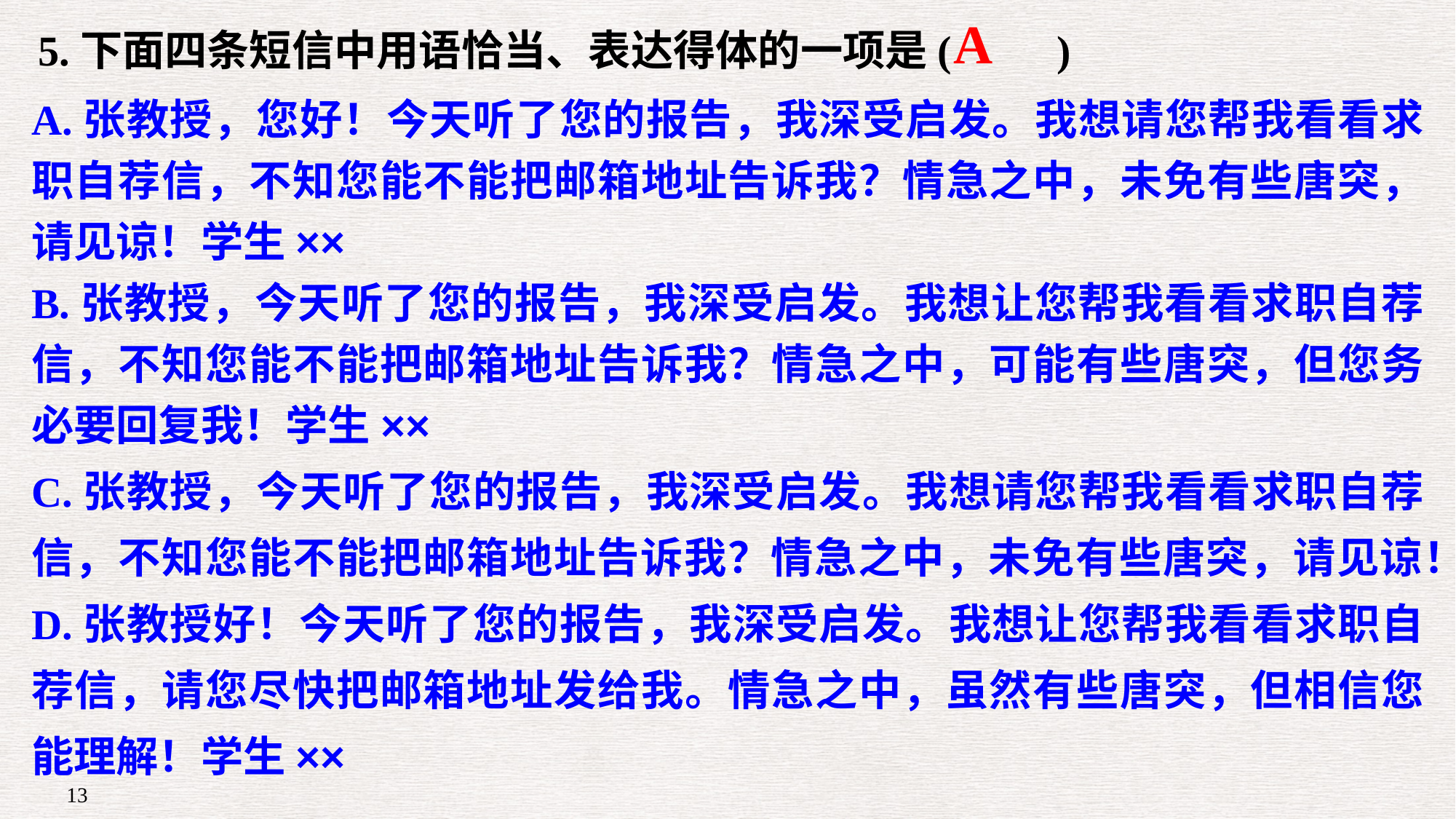

5.下面四条短信中用语恰当、表达得体的一项是(　　)
A
A.张教授，您好！今天听了您的报告，我深受启发。我想请您帮我看看求职自荐信，不知您能不能把邮箱地址告诉我？情急之中，未免有些唐突，请见谅！学生××
B.张教授，今天听了您的报告，我深受启发。我想让您帮我看看求职自荐信，不知您能不能把邮箱地址告诉我？情急之中，可能有些唐突，但您务必要回复我！学生××
C.张教授，今天听了您的报告，我深受启发。我想请您帮我看看求职自荐信，不知您能不能把邮箱地址告诉我？情急之中，未免有些唐突，请见谅！
D.张教授好！今天听了您的报告，我深受启发。我想让您帮我看看求职自荐信，请您尽快把邮箱地址发给我。情急之中，虽然有些唐突，但相信您能理解！学生××